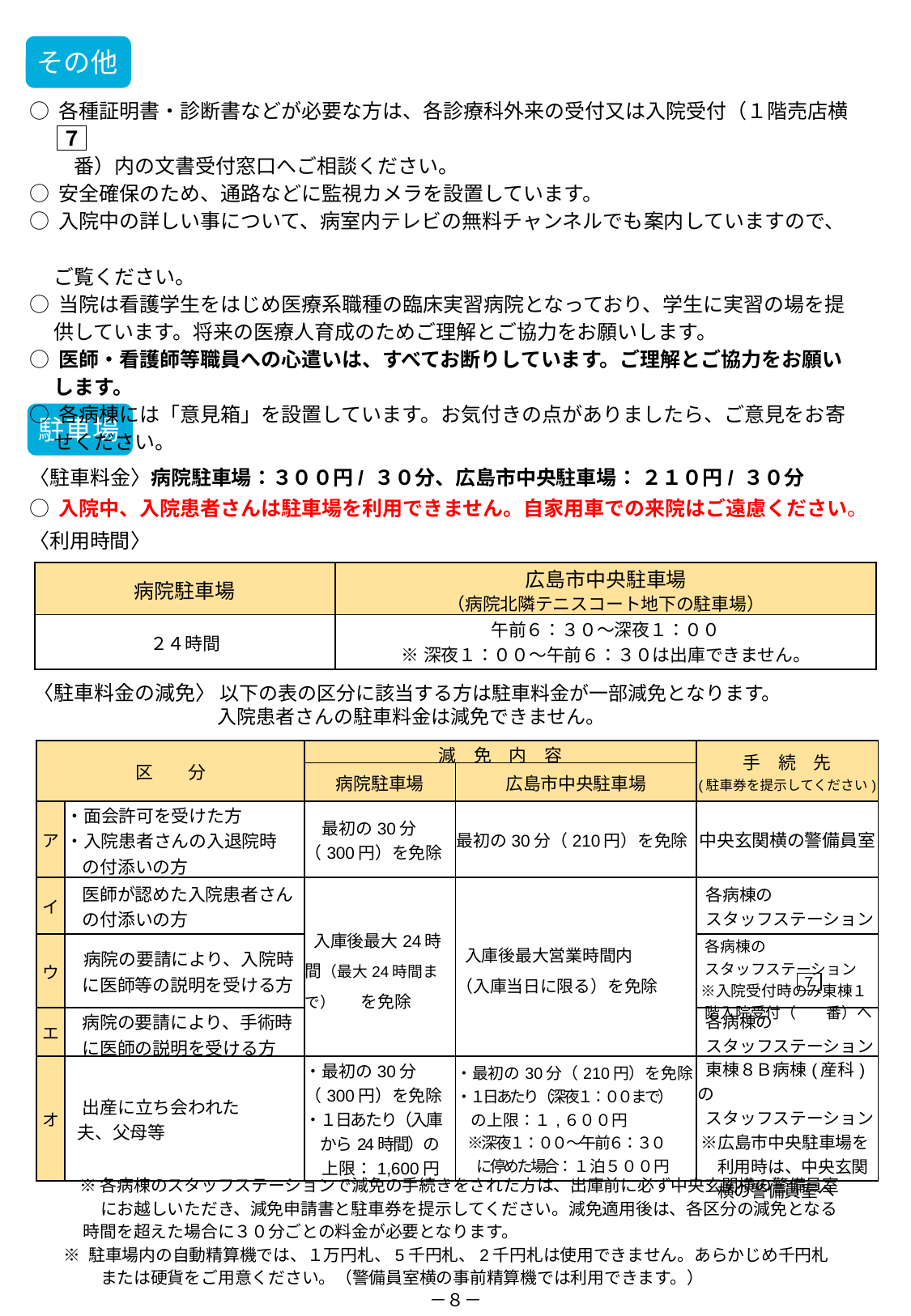

その他
○ 各種証明書・診断書などが必要な方は、各診療科外来の受付又は入院受付（１階売店横
         番）内の文書受付窓口へご相談ください。
○ 安全確保のため、通路などに監視カメラを設置しています。
○ 入院中の詳しい事について、病室内テレビの無料チャンネルでも案内していますので、
　 ご覧ください。
○ 当院は看護学生をはじめ医療系職種の臨床実習病院となっており、学生に実習の場を提
　 供しています。将来の医療人育成のためご理解とご協力をお願いします。
○ 医師・看護師等職員への心遣いは、すべてお断りしています。ご理解とご協力をお願い
　 します。
○ 各病棟には「意見箱」を設置しています。お気付きの点がありましたら、ご意見をお寄
　 せください。
７

駐車場
〈駐車料金〉病院駐車場：３００円/ ３０分、広島市中央駐車場： ２１０円/ ３０分
○ 入院中、入院患者さんは駐車場を利用できません。自家用車での来院はご遠慮ください。
〈利用時間〉
| 病院駐車場 | 広島市中央駐車場 |
| --- | --- |
|  | （病院北隣テニスコート地下の駐車場） |
| ２４時間 | 午前６：３０～深夜１：００ |
|  | ※深夜１：００～午前６：３０は出庫できません。 |
〈駐車料金の減免〉 以下の表の区分に該当する方は駐車料金が一部減免となります。
　　　　　　　　  　入院患者さんの駐車料金は減免できません。
| 区　　分 |  | 減　免　内　容 |  | 手　続　先 (駐車券を提示してください) |
| --- | --- | --- | --- | --- |
|  |  | 病院駐車場 | 広島市中央駐車場 |  |
| ア | ・面会許可を受けた方 ・入院患者さんの入退院時 の付添いの方 | 最初の30分 （300円）を免除 | 最初の30分（210円）を免除 | 中央玄関横の警備員室 |
| イ | 医師が認めた入院患者さん の付添いの方 | 入庫後最大24時間（最大24時間まで） 　を免除 | 入庫後最大営業時間内 （入庫当日に限る）を免除 | 各病棟の スタッフステーション |
| ウ | 病院の要請により、入院時 に医師等の説明を受ける方 |  |  | 各病棟の スタッフステーション ※入院受付時のみ東棟１ 階入院受付（　　番）へ |
| エ | 病院の要請により、手術時 に医師の説明を受ける方 |  |  | 各病棟の スタッフステーション |
| オ | 出産に立ち会われた 夫、父母等 | ・最初の30分 （300円）を免除 ・１日あたり（入庫 　から24時間）の 　上限：1,600円 | ・最初の30分（210円）を免除 ・１日あたり（深夜１：００まで） の上限：１,６００円　　　 ※深夜１：００～午前６：３０ に停めた場合：１泊５００円 | 東棟８Ｂ病棟(産科)の スタッフステーション ※広島市中央駐車場を 利用時は、中央玄関 横の警備員室へ |
７
　　　※ 各病棟のスタッフステーションで減免の手続きをされた方は、出庫前に必ず中央玄関横の警備員室
　　　　 にお越しいただき、減免申請書と駐車券を提示してください。減免適用後は、各区分の減免となる
             時間を超えた場合に３０分ごとの料金が必要となります。
         ※ 駐車場内の自動精算機では、１万円札、5千円札、2千円札は使用できません。あらかじめ千円札
　　　　 または硬貨をご用意ください。（警備員室横の事前精算機では利用できます。）
－８－